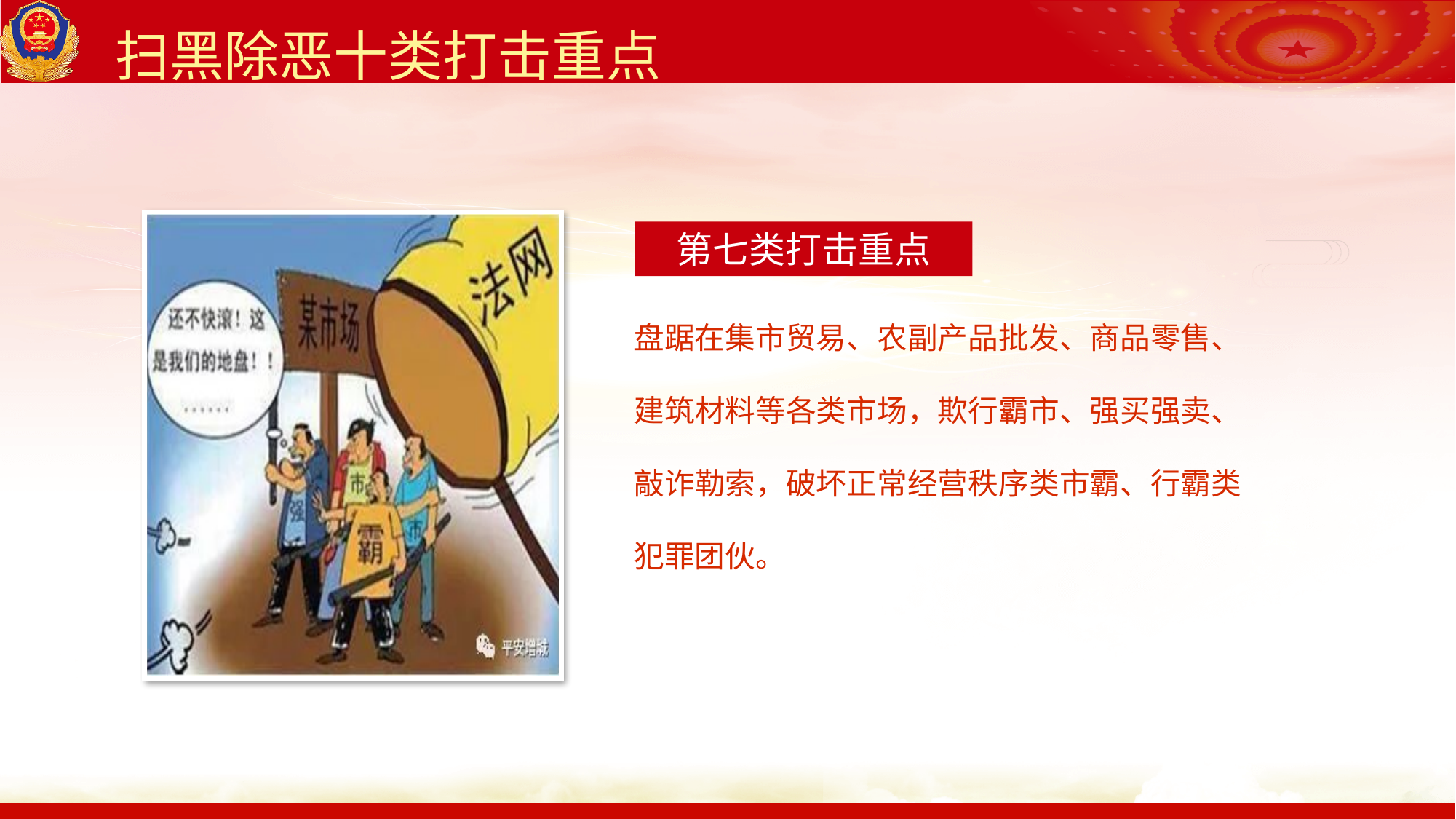

扫黑除恶十类打击重点

第七类打击重点
盘踞在集市贸易、农副产品批发、商品零售、建筑材料等各类市场，欺行霸市、强买强卖、敲诈勒索，破坏正常经营秩序类市霸、行霸类犯罪团伙。